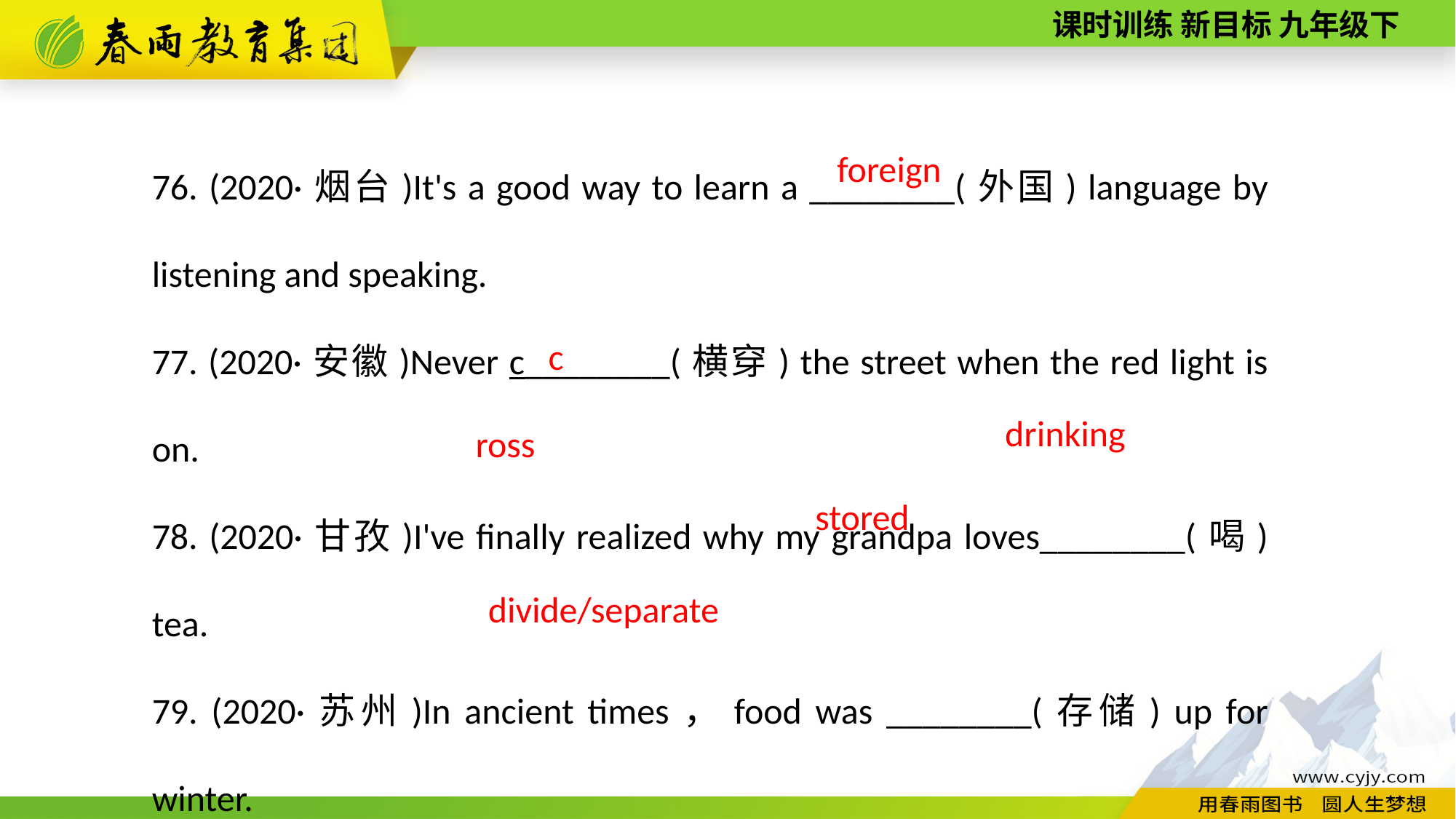

76. (2020·烟台)It's a good way to learn a ________(外国) language by listening and speaking.
77. (2020·安徽)Never c________(横穿) the street when the red light is on.
78. (2020·甘孜)I've finally realized why my grandpa loves________(喝) tea.
79. (2020·苏州)In ancient times，food was ________(存储) up for winter.
80. (2020·绥化)Please ________(分开) the children into three groups.
foreign
cross
drinking
stored
divide/separate